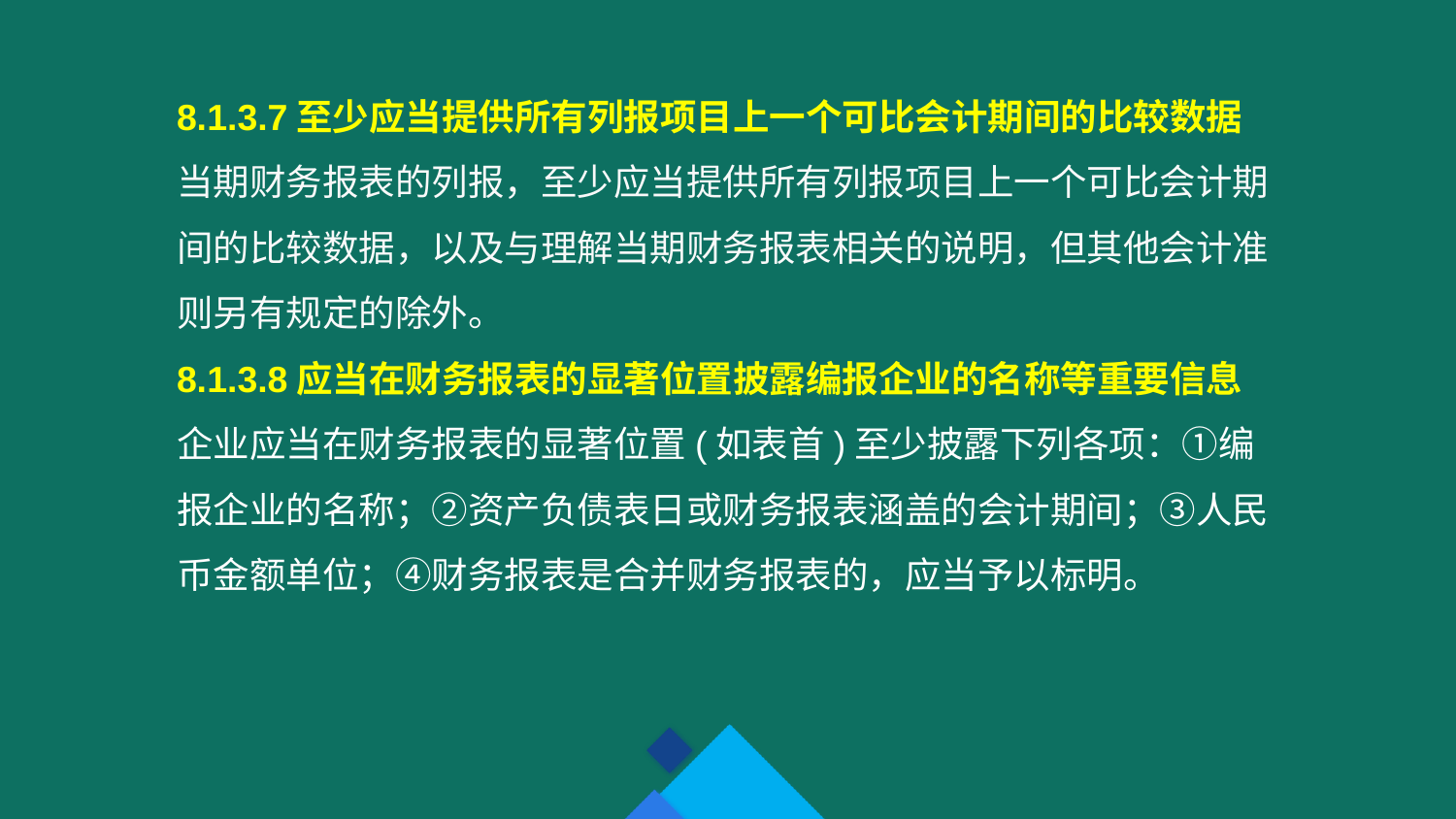

8.1.3.7至少应当提供所有列报项目上一个可比会计期间的比较数据
当期财务报表的列报，至少应当提供所有列报项目上一个可比会计期间的比较数据，以及与理解当期财务报表相关的说明，但其他会计准则另有规定的除外。
8.1.3.8应当在财务报表的显著位置披露编报企业的名称等重要信息
企业应当在财务报表的显著位置(如表首)至少披露下列各项：①编报企业的名称；②资产负债表日或财务报表涵盖的会计期间；③人民币金额单位；④财务报表是合并财务报表的，应当予以标明。